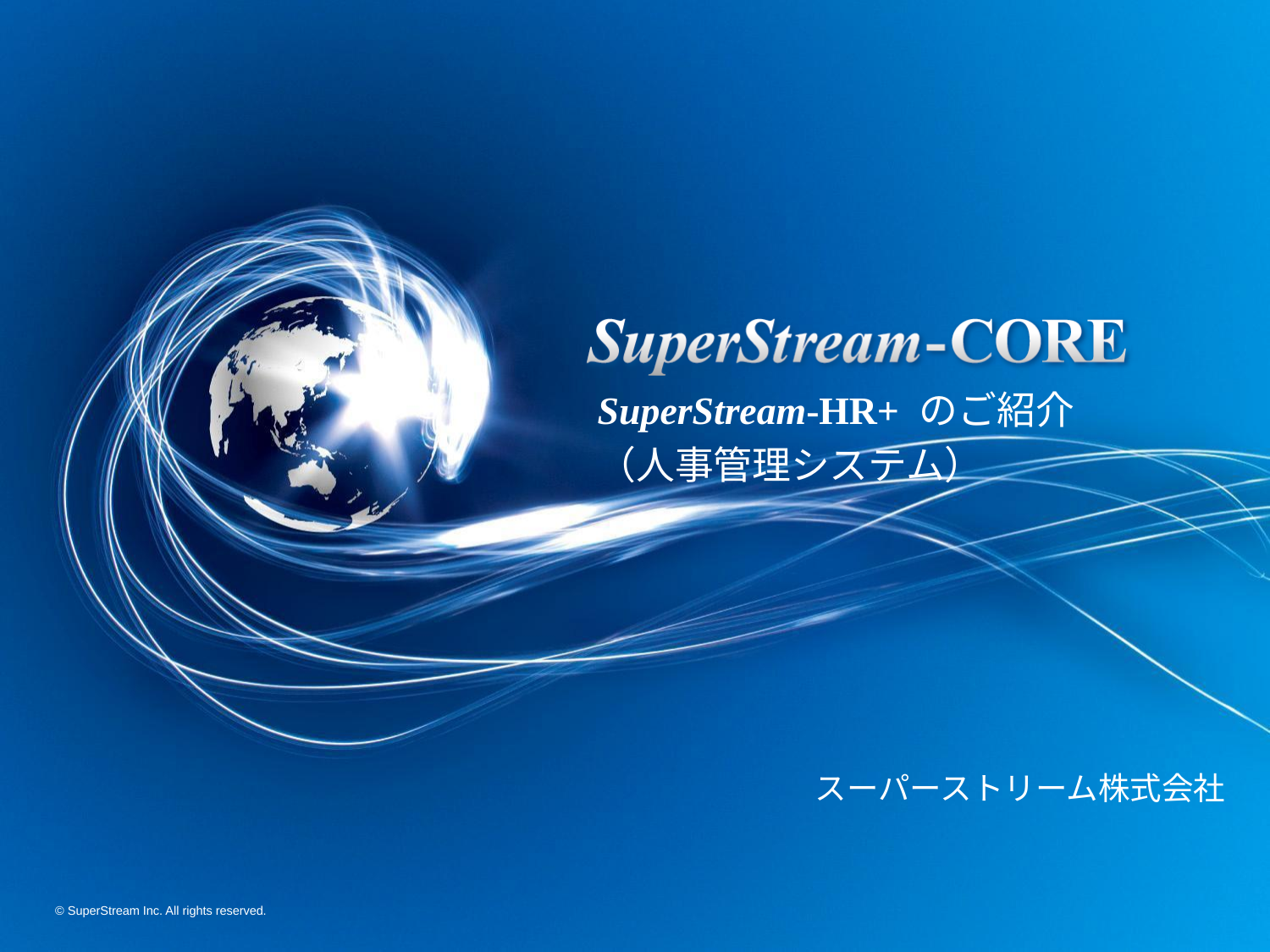

SuperStream-HR+ のご紹介
（人事管理システム）

スーパーストリーム株式会社
© SuperStream Inc. All rights reserved.